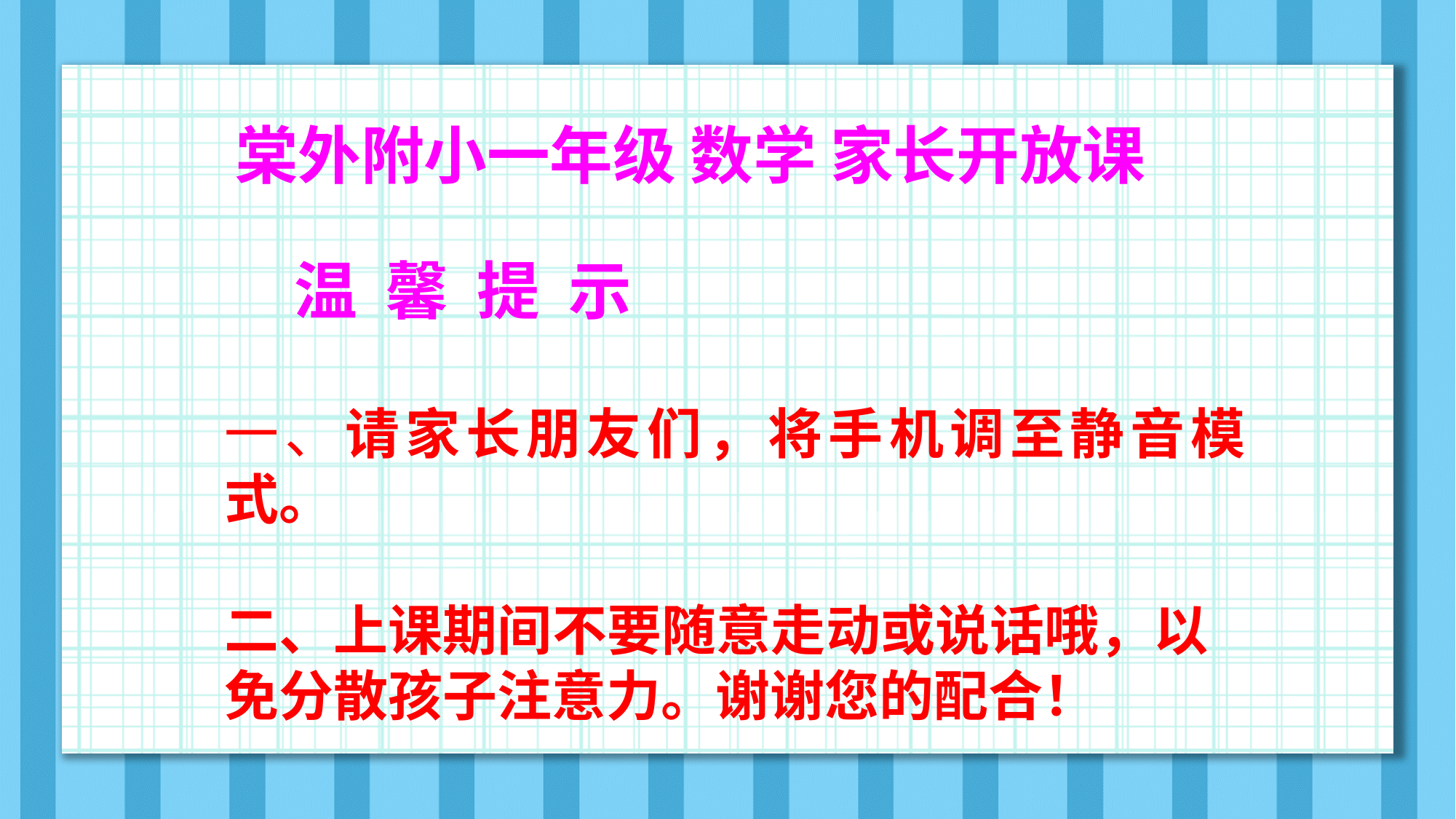

# 棠外附小一年级 数学 家长开放课 温  馨  提  示
一、请家长朋友们，将手机调至静音模式。

二、上课期间不要随意走动或说话哦，以    免分散孩子注意力。谢谢您的配合！